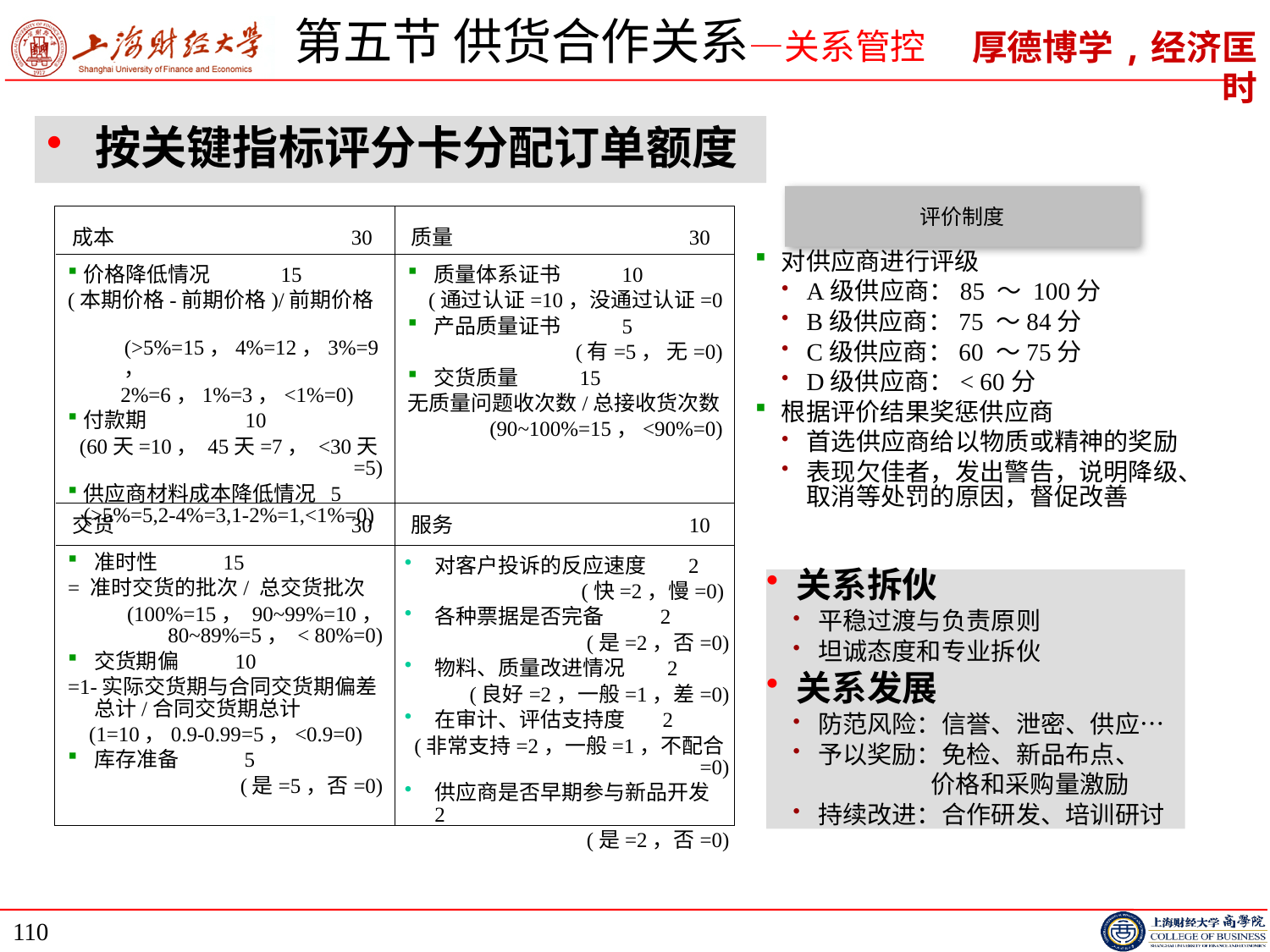

# 第五节 供货合作关系—关系管控
按关键指标评分卡分配订单额度

评价制度

30
30
成本
质量
价格降低情况              15
(本期价格-前期价格)/前期价格
   (>5%=15，4%=12，3%=9，
    2%=6，1%=3，<1%=0)
付款期                    10
(60天=10， 45天=7， <30天=5)
供应商材料成本降低情况  5 (>5%=5,2-4%=3,1-2%=1,<1%=0)
质量体系证书            10
(通过认证=10，没通过认证=0
产品质量证书            5
(有=5， 无=0)
交货质量            15
无质量问题收次数/总接收货次数
(90~100%=15，<90%=0)
交货
30
服务
10
准时性             15
= 准时交货的批次/ 总交货批次
(100%=15， 90~99%=10， 80~89%=5， < 80%=0)
交货期偏           10
=1-实际交货期与合同交货期偏差总计/合同交货期总计
    (1=10，0.9-0.99=5，<0.9=0)
库存准备             5
(是=5，否=0)
对客户投诉的反应速度        2
(快=2，慢=0)
各种票据是否完备           2
(是=2，否=0)
物料、质量改进情况        2
(良好=2，一般=1，差=0)
在审计、评估支持度       2
(非常支持=2，一般=1，不配合=0)
供应商是否早期参与新品开发   2
(是=2，否=0)
对供应商进行评级
A级供应商：85 ～ 100分
B级供应商：75 ～84分
C级供应商：60 ～75分
D级供应商：< 60分
根据评价结果奖惩供应商
首选供应商给以物质或精神的奖励
表现欠佳者，发出警告，说明降级、取消等处罚的原因，督促改善
关系拆伙
平稳过渡与负责原则
坦诚态度和专业拆伙
关系发展
防范风险：信誉、泄密、供应…
予以奖励：免检、新品布点、
                        价格和采购量激励
持续改进：合作研发、培训研讨
110